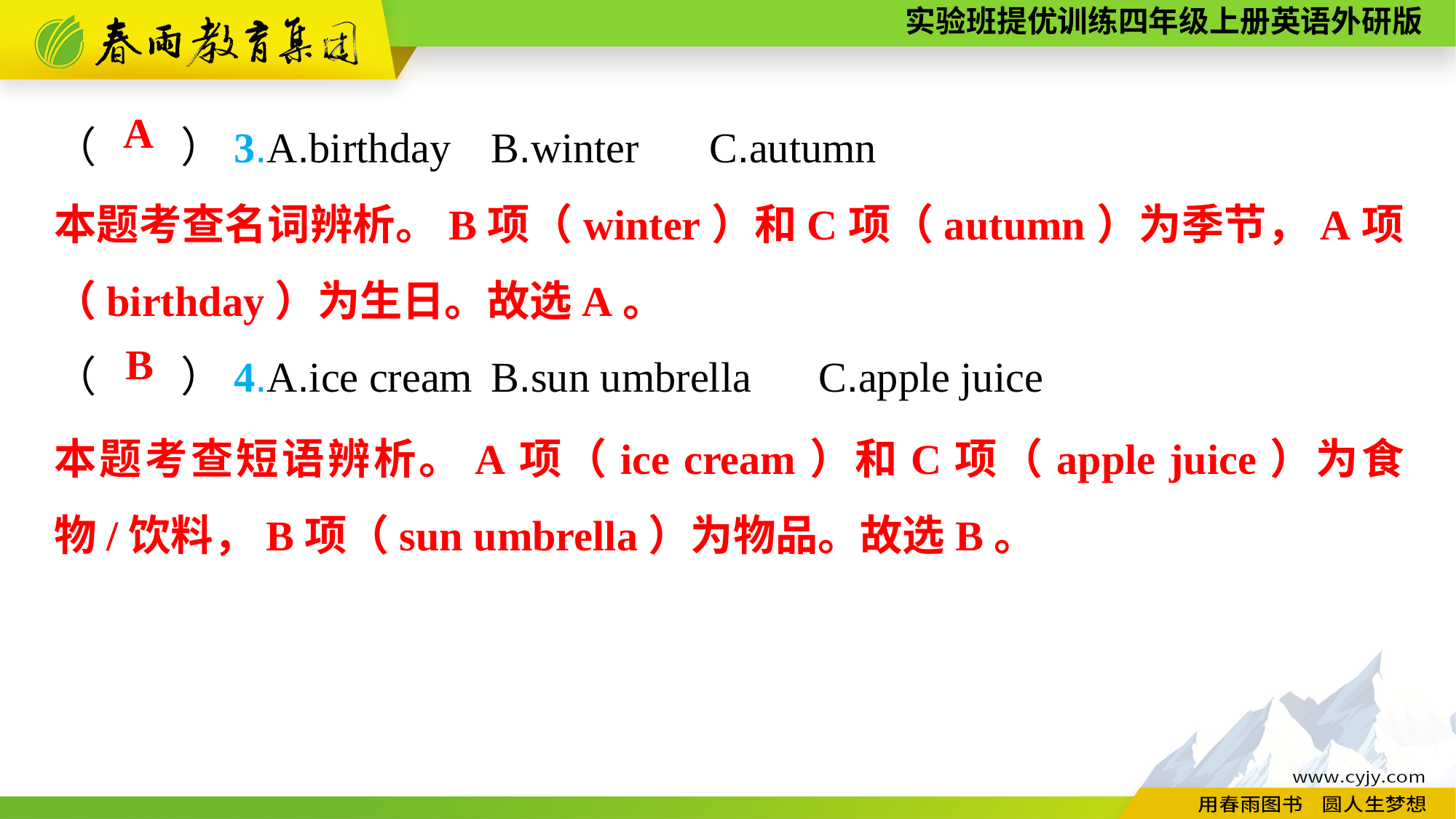

（　　）3.A.birthday	B.winter	C.autumn

（　　）4.A.ice cream	B.sun umbrella	C.apple juice
A
本题考查名词辨析。B项（winter）和C项（autumn）为季节，A项（birthday）为生日。故选A。
B
本题考查短语辨析。A项（ice cream）和C项（apple juice）为食物/饮料，B项（sun umbrella）为物品。故选B。